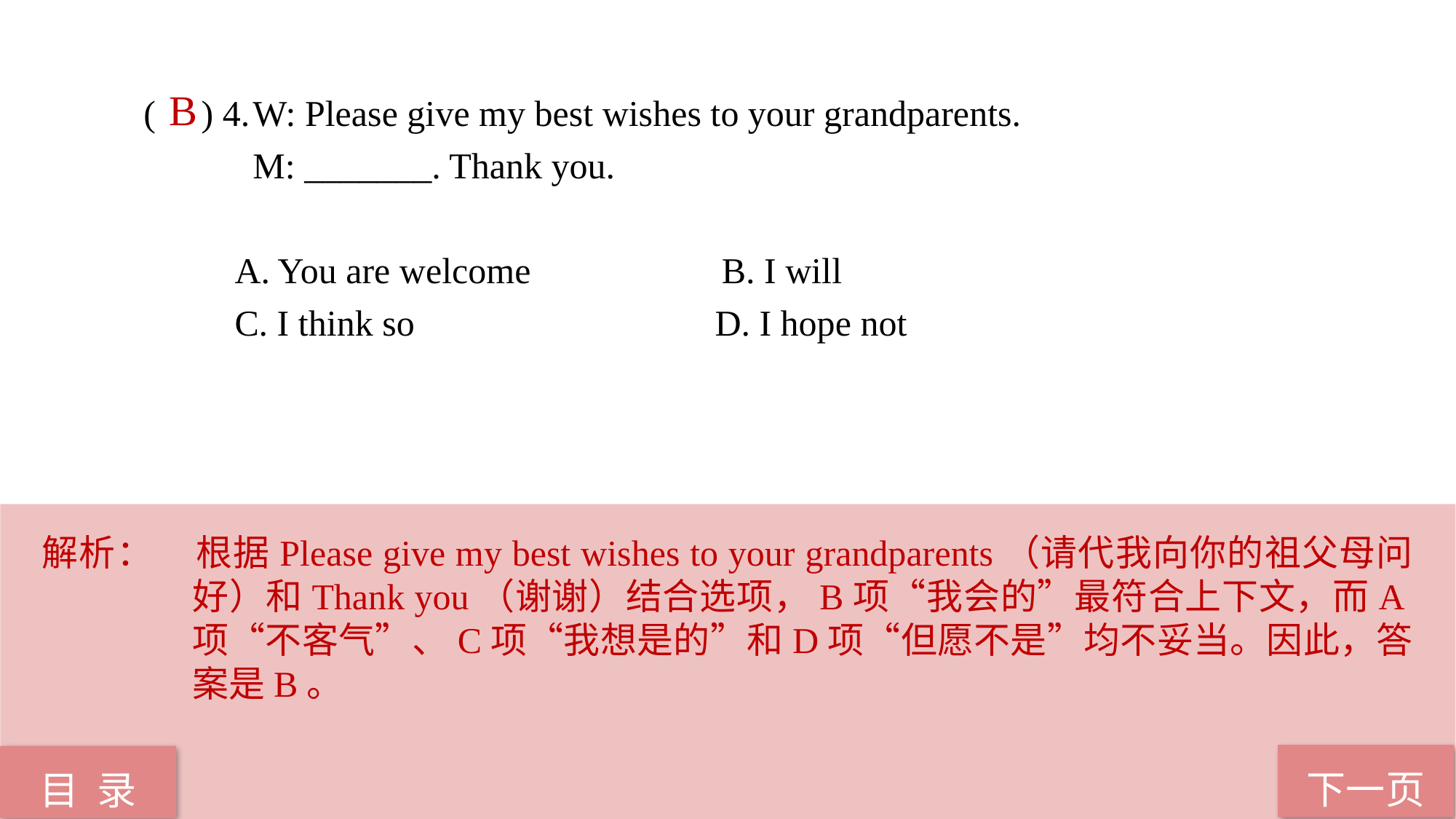

(     ) 4.	W: Please give my best wishes to your grandparents.
            M: _______. Thank you.

          A. You are welcome                     B. I will
          C. I think so                                 D. I hope not
B
解析：	根据Please give my best wishes to your grandparents（请代我向你的祖父母问好）和Thank you（谢谢）结合选项，B项“我会的”最符合上下文，而A项“不客气”、C项“我想是的”和D项“但愿不是”均不妥当。因此，答案是B。